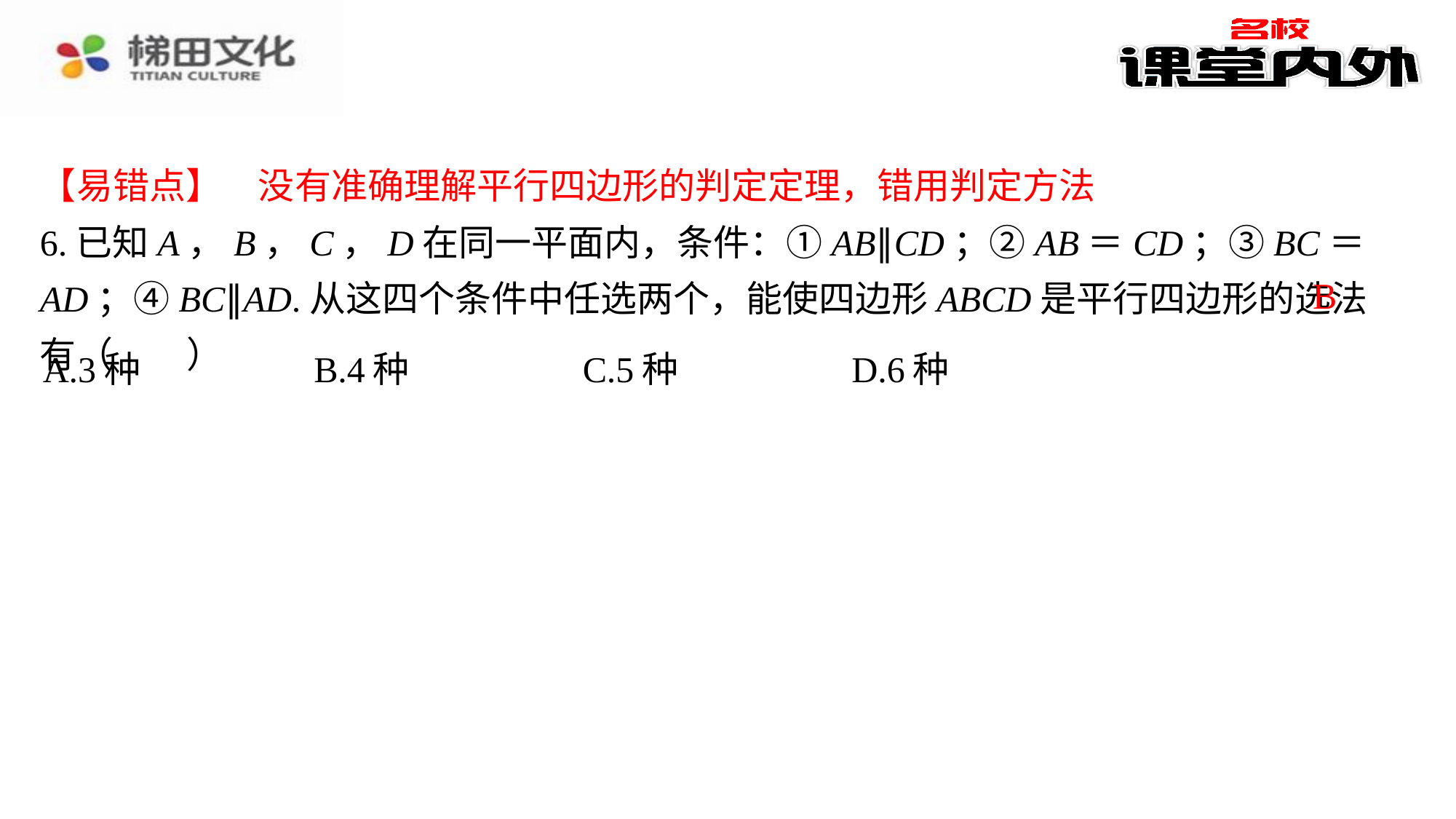

【易错点】　没有准确理解平行四边形的判定定理，错用判定方法
6.已知A，B，C，D在同一平面内，条件：①AB∥CD；②AB＝CD；③BC＝AD；④BC∥AD.从这四个条件中任选两个，能使四边形ABCD是平行四边形的选法有（　B　）
B
| A.3种 | B.4种 | C.5种 | D.6种 |
| --- | --- | --- | --- |